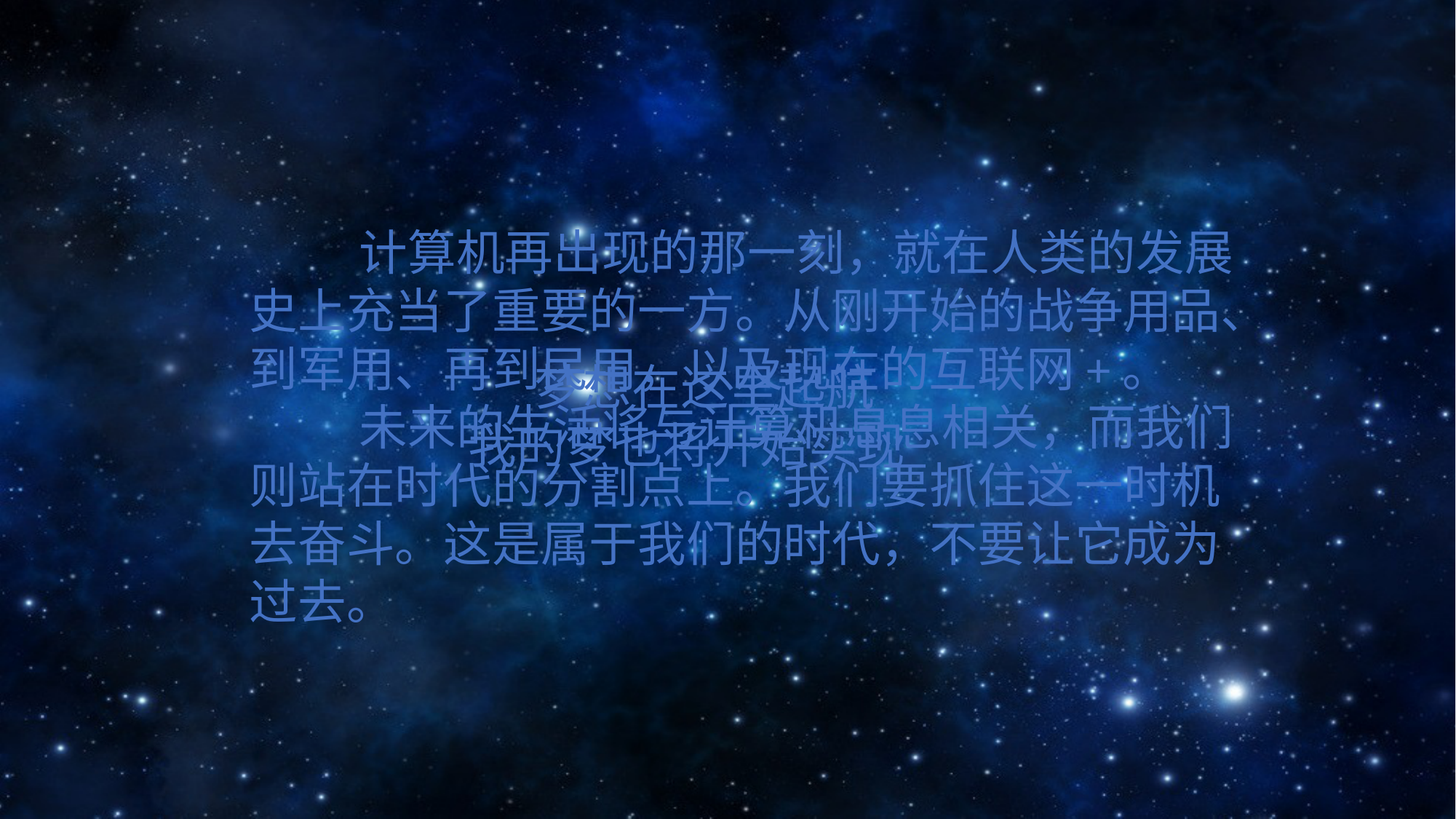

计算机再出现的那一刻，就在人类的发展史上充当了重要的一方。从刚开始的战争用品、到军用、再到民用，以及现在的互联网+。
         未来的生活将与计算机息息相关，而我们则站在时代的分割点上。我们要抓住这一时机去奋斗。这是属于我们的时代，不要让它成为过去。
     梦想在这里起航
我的梦也将开始实现